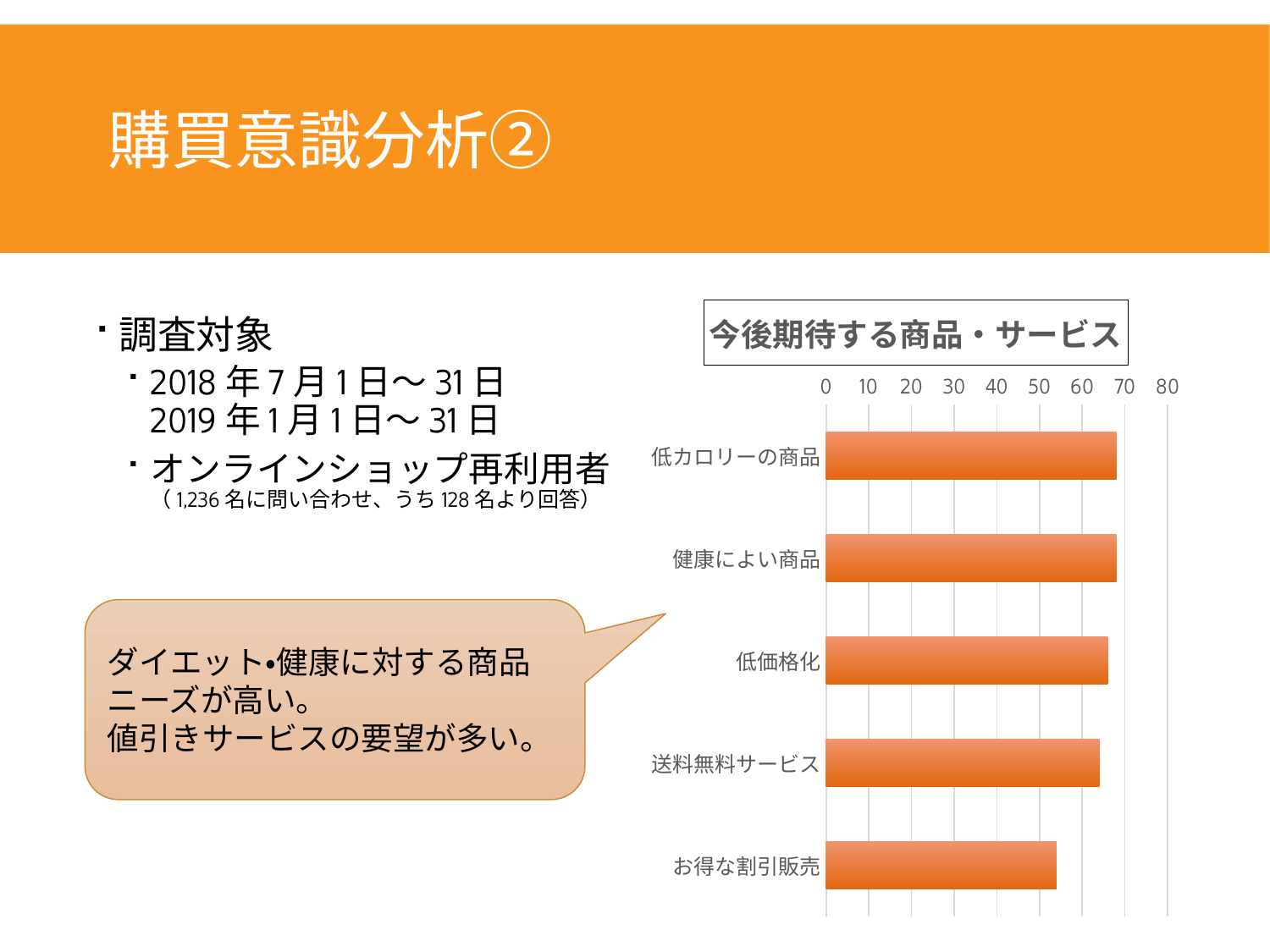

# 購買意識分析②

### Chart:

| Category | 今後期待する商品・サービス |
|---|---|
| 低カロリーの商品 | 68.0 |
| 健康によい商品 | 68.0 |
| 低価格化 | 66.0 |
| 送料無料サービス | 64.0 |
| お得な割引販売 | 54.0 |
調査対象
2018年7月1日～31日
2019年1月1日～31日
オンラインショップ再利用者
（1,236名に問い合わせ、うち128名より回答）
ダイエット・健康に対する商品ニーズが高い。
値引きサービスの要望が多い。